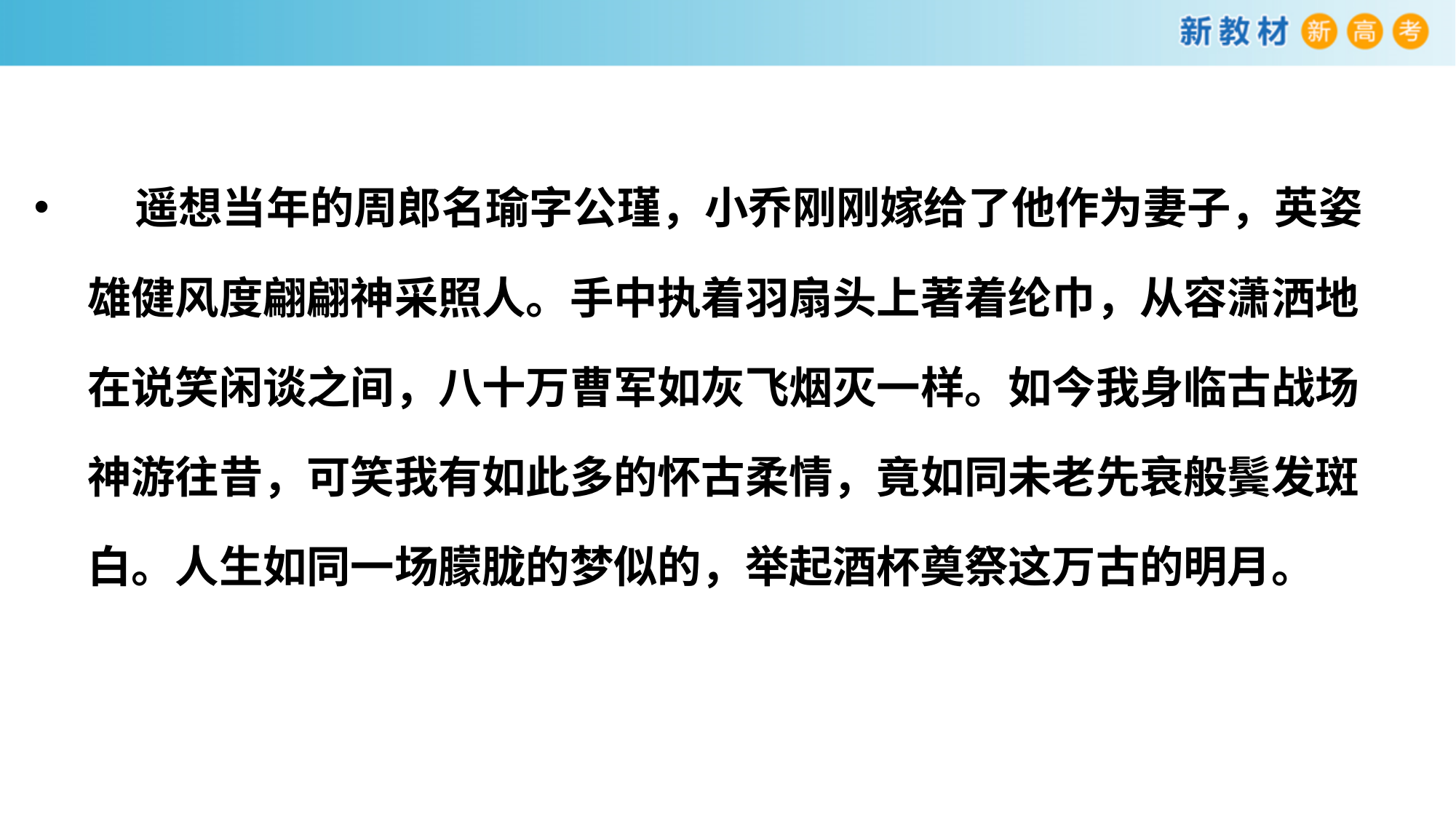

遥想当年的周郎名瑜字公瑾，小乔刚刚嫁给了他作为妻子，英姿雄健风度翩翩神采照人。手中执着羽扇头上著着纶巾，从容潇洒地在说笑闲谈之间，八十万曹军如灰飞烟灭一样。如今我身临古战场神游往昔，可笑我有如此多的怀古柔情，竟如同未老先衰般鬓发斑白。人生如同一场朦胧的梦似的，举起酒杯奠祭这万古的明月。